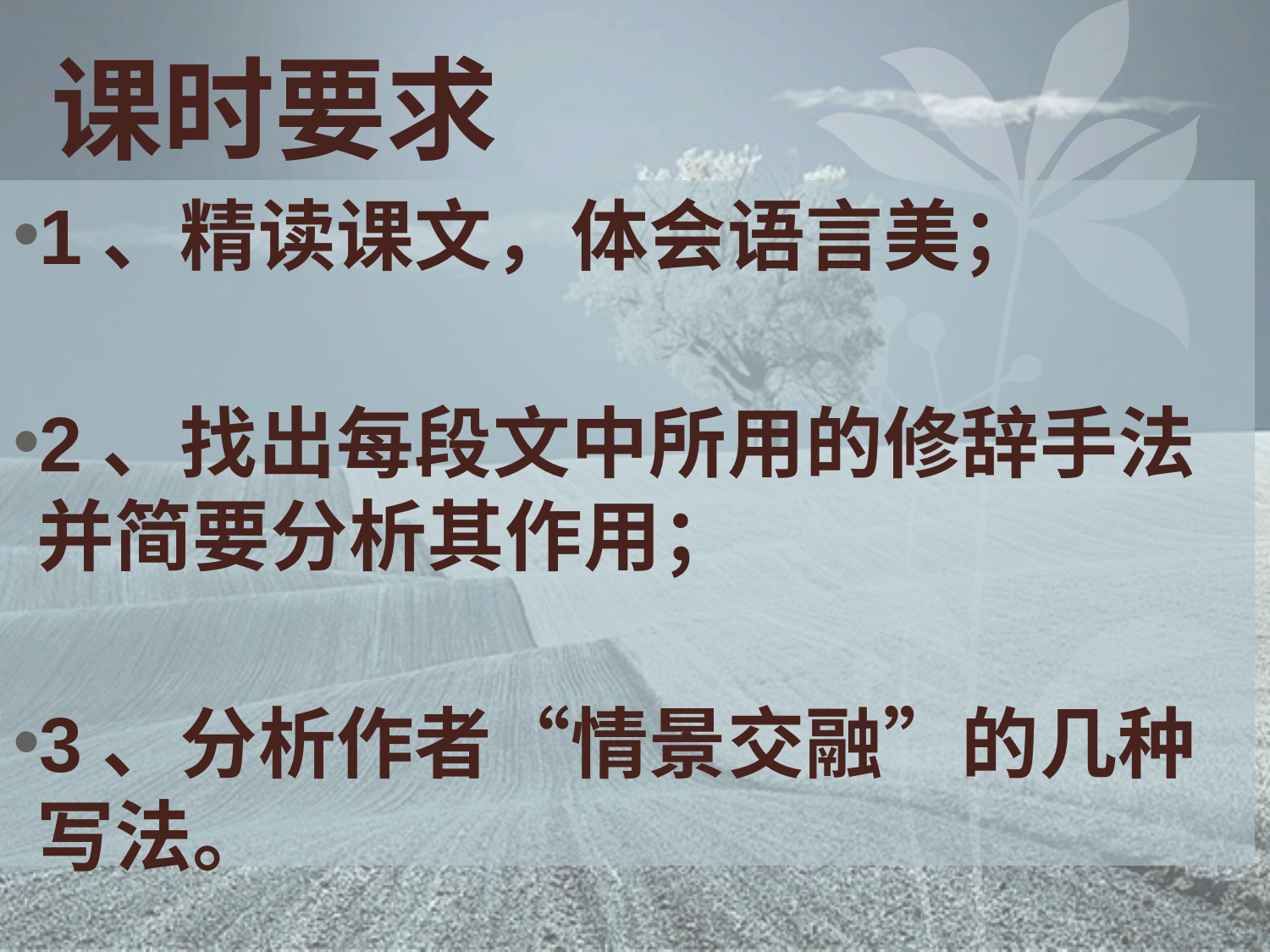

# 课时要求
1、精读课文，体会语言美；

2、找出每段文中所用的修辞手法并简要分析其作用；

3、分析作者“情景交融”的几种写法。